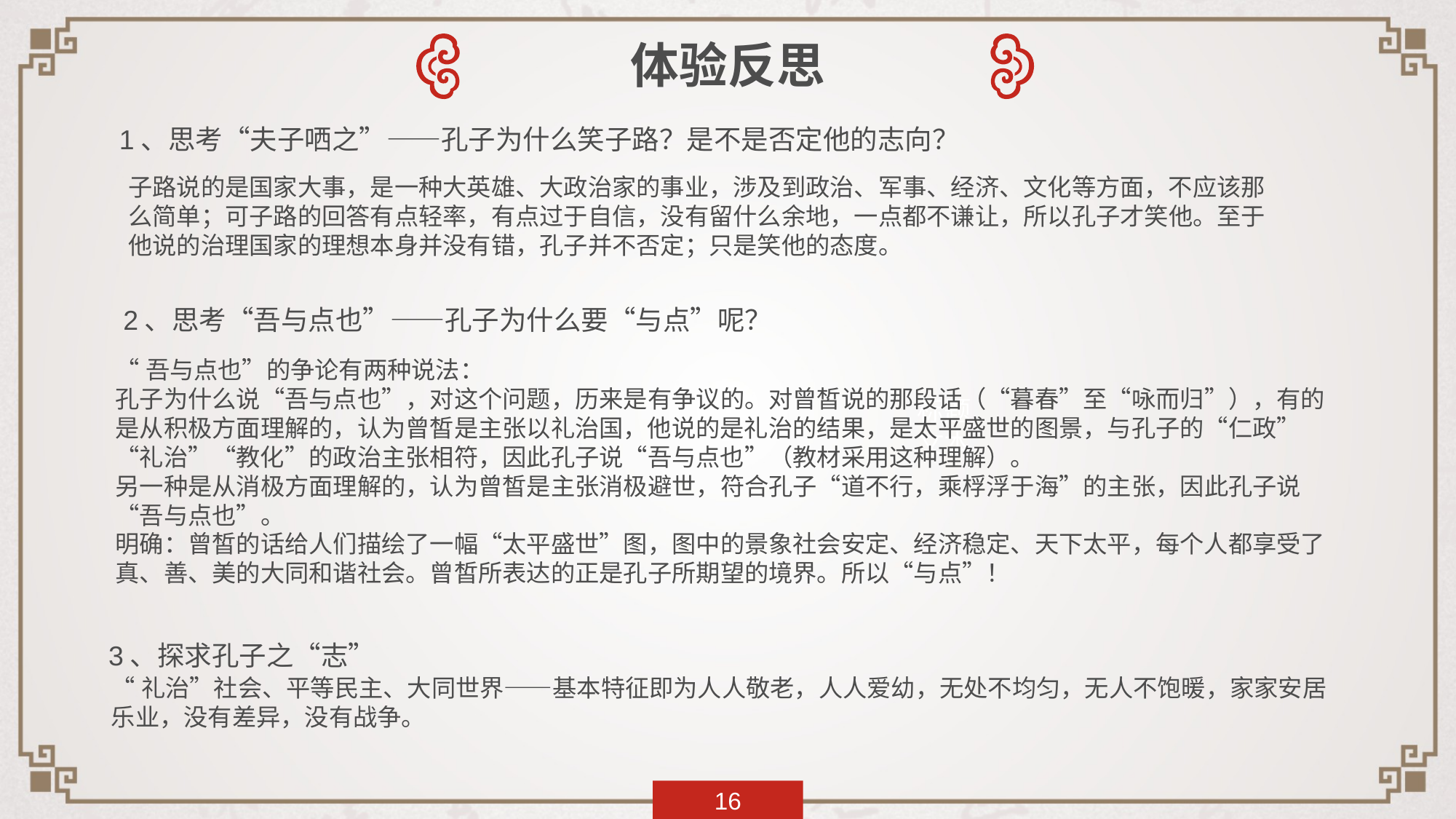

体验反思

1、思考“夫子哂之”——孔子为什么笑子路？是不是否定他的志向？

子路说的是国家大事，是一种大英雄、大政治家的事业，涉及到政治、军事、经济、文化等方面，不应该那么简单；可子路的回答有点轻率，有点过于自信，没有留什么余地，一点都不谦让，所以孔子才笑他。至于他说的治理国家的理想本身并没有错，孔子并不否定；只是笑他的态度。
 2、思考“吾与点也”——孔子为什么要“与点”呢？

“吾与点也”的争论有两种说法：
孔子为什么说“吾与点也”，对这个问题，历来是有争议的。对曾皙说的那段话（“暮春”至“咏而归”），有的是从积极方面理解的，认为曾皙是主张以礼治国，他说的是礼治的结果，是太平盛世的图景，与孔子的“仁政”“礼治”“教化”的政治主张相符，因此孔子说“吾与点也”（教材采用这种理解）。
另一种是从消极方面理解的，认为曾皙是主张消极避世，符合孔子“道不行，乘桴浮于海”的主张，因此孔子说“吾与点也”。
明确：曾皙的话给人们描绘了一幅“太平盛世”图，图中的景象社会安定、经济稳定、天下太平，每个人都享受了真、善、美的大同和谐社会。曾皙所表达的正是孔子所期望的境界。所以“与点”！
标题
文本
3、探求孔子之“志”
“礼治”社会、平等民主、大同世界——基本特征即为人人敬老，人人爱幼，无处不均匀，无人不饱暖，家家安居乐业，没有差异，没有战争。